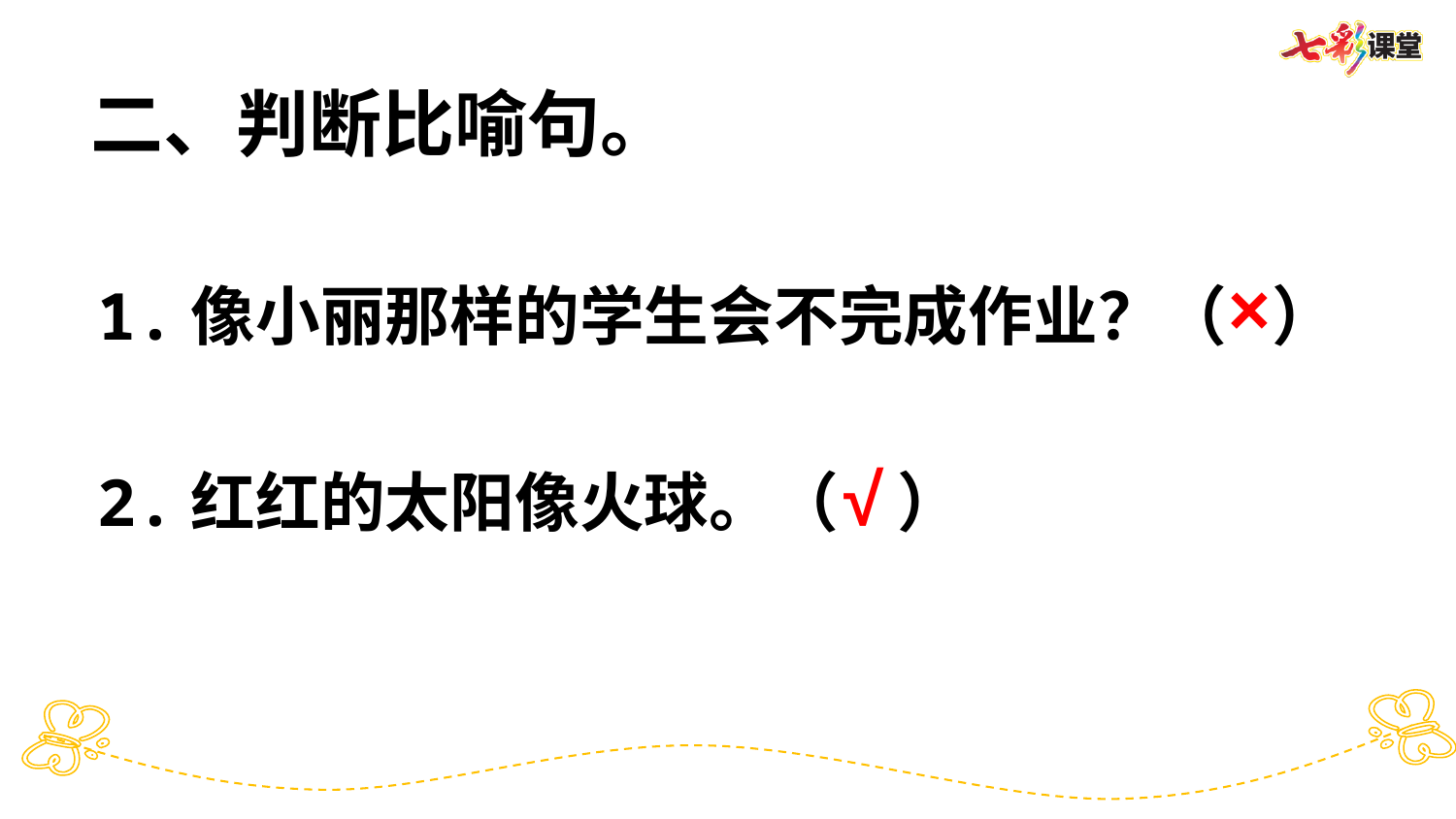

二、判断比喻句。
1.像小丽那样的学生会不完成作业？（   ）

2.红红的太阳像火球。（    ）
×
√